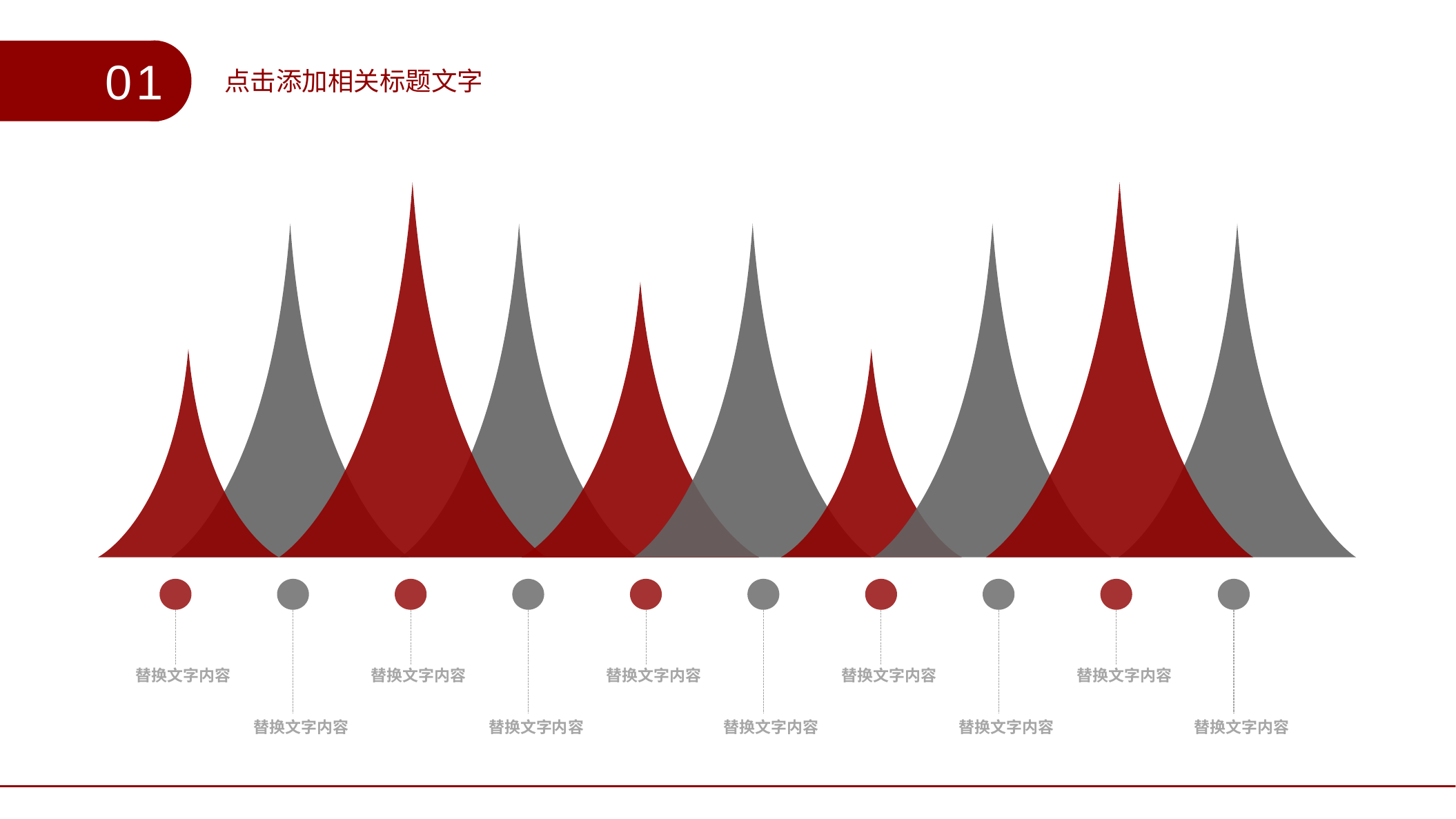

01
点击添加相关标题文字

替换文字内容

替换文字内容

替换文字内容

替换文字内容

替换文字内容

替换文字内容

替换文字内容

替换文字内容

替换文字内容

替换文字内容